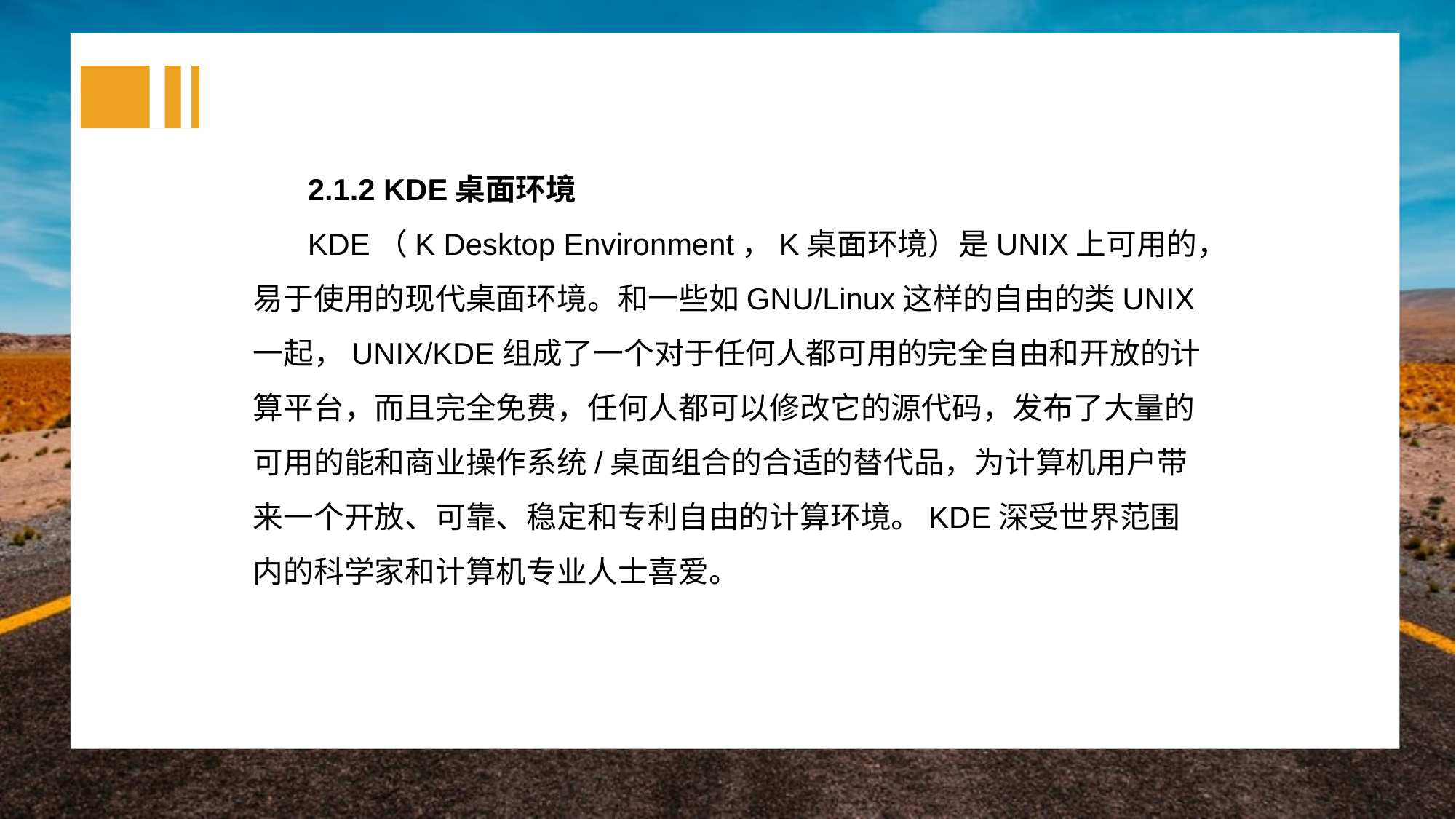

2.1.2 KDE桌面环境
KDE（K Desktop Environment，K桌面环境）是UNIX上可用的，易于使用的现代桌面环境。和一些如GNU/Linux这样的自由的类UNIX一起，UNIX/KDE组成了一个对于任何人都可用的完全自由和开放的计算平台，而且完全免费，任何人都可以修改它的源代码，发布了大量的可用的能和商业操作系统/桌面组合的合适的替代品，为计算机用户带来一个开放、可靠、稳定和专利自由的计算环境。KDE深受世界范围内的科学家和计算机专业人士喜爱。